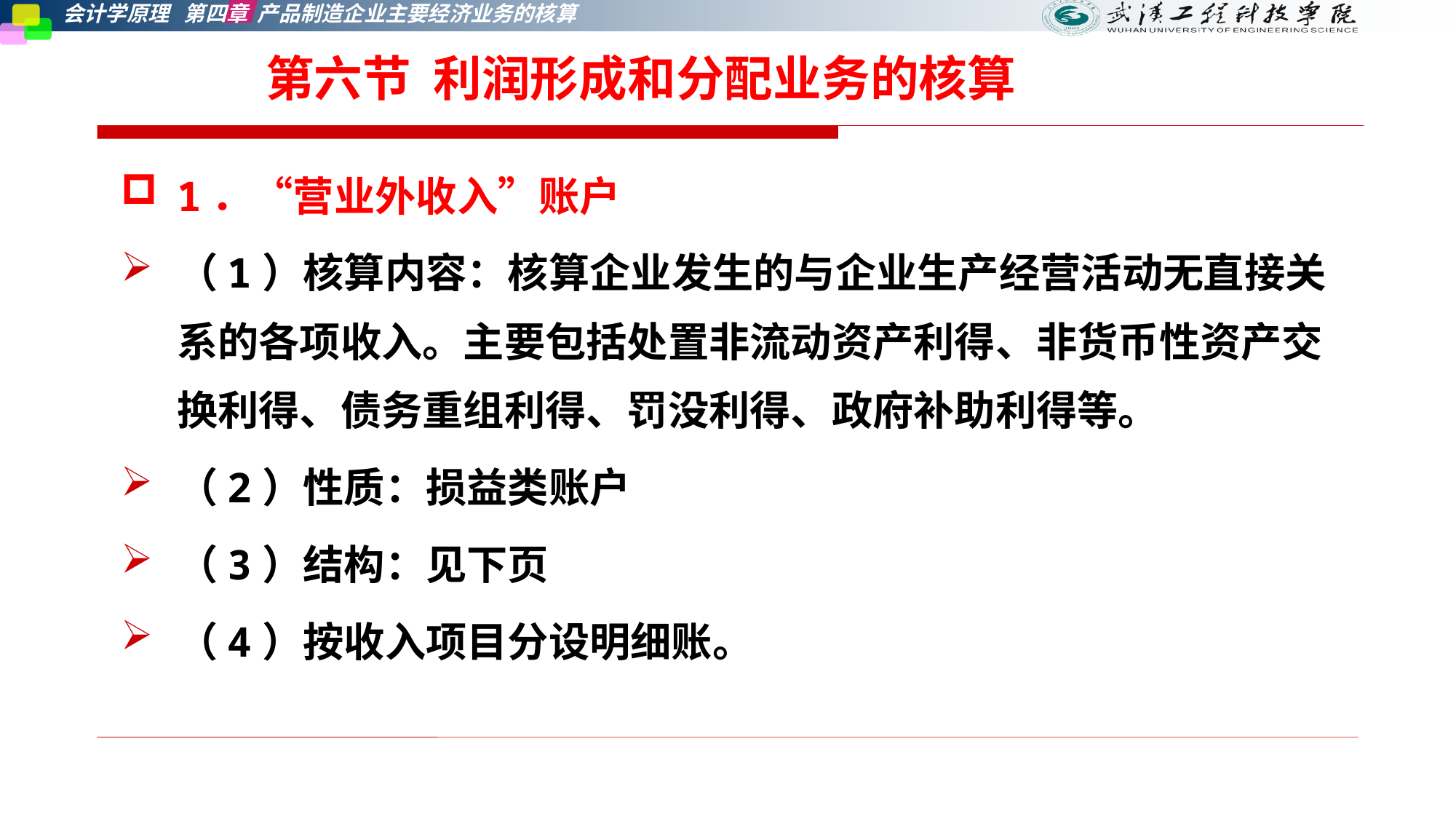

# 第六节  利润形成和分配业务的核算
1．“营业外收入”账户
（1）核算内容：核算企业发生的与企业生产经营活动无直接关系的各项收入。主要包括处置非流动资产利得、非货币性资产交换利得、债务重组利得、罚没利得、政府补助利得等。
（2）性质：损益类账户
（3）结构：见下页
（4）按收入项目分设明细账。